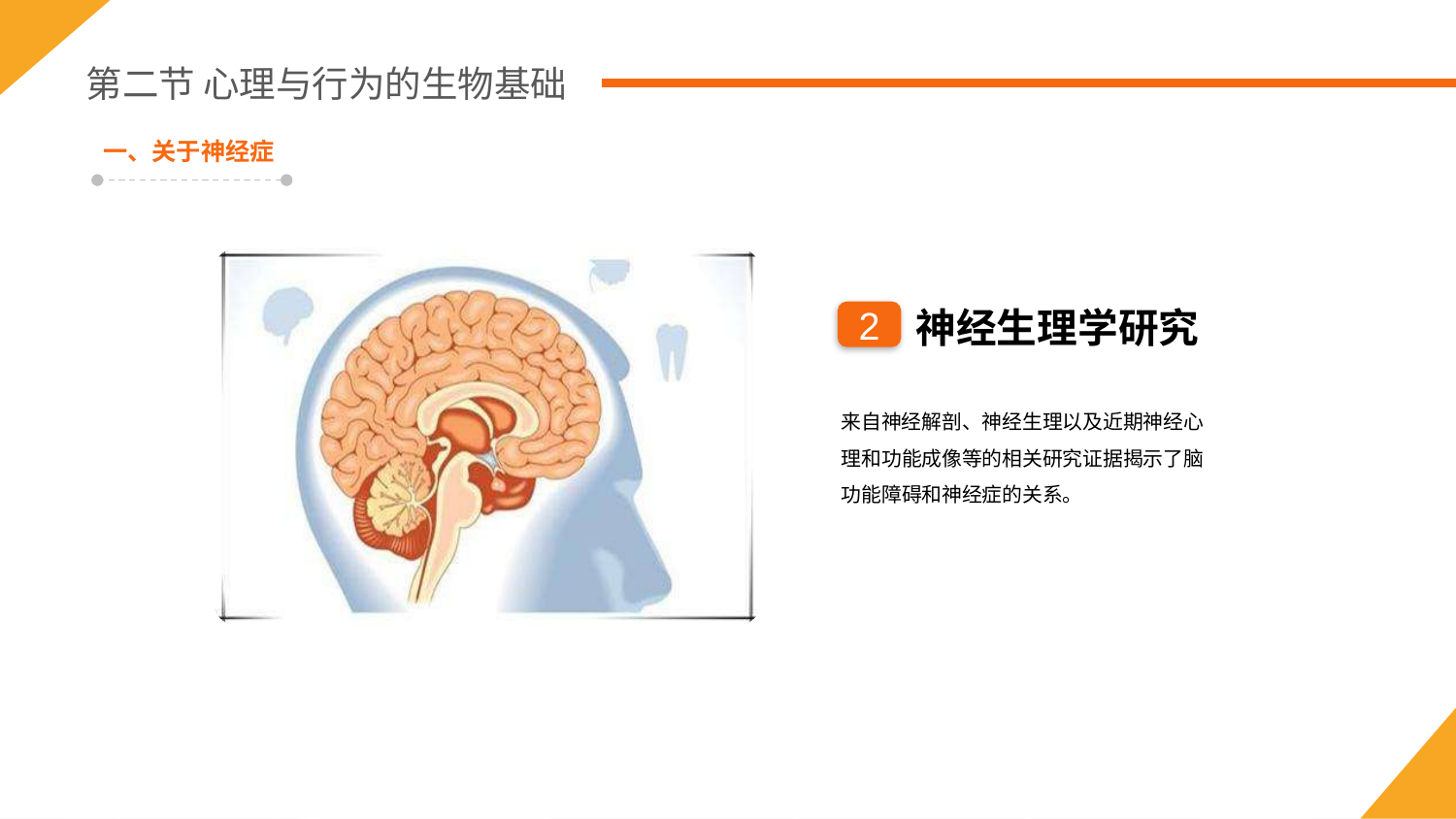

第二节 心理与行为的生物基础
一、关于神经症

神经生理学研究
2
来自神经解剖、神经生理以及近期神经心理和功能成像等的相关研究证据揭示了脑功能障碍和神经症的关系。